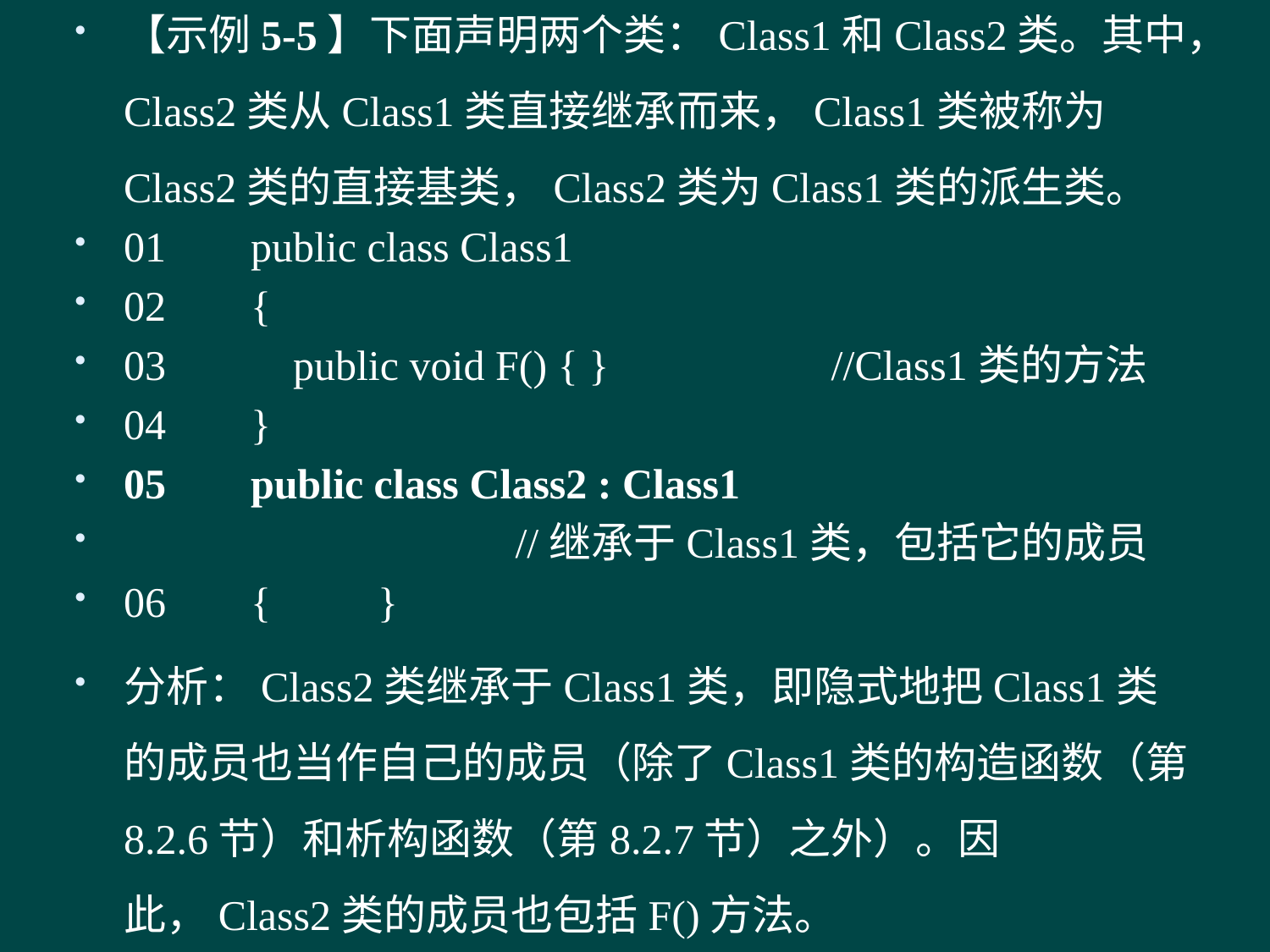

【示例5-5】下面声明两个类：Class1和Class2类。其中，Class2类从Class1类直接继承而来，Class1类被称为Class2类的直接基类，Class2类为Class1类的派生类。
01	public class Class1
02	{
03	    public void F() { }                     //Class1类的方法
04	}
05	public class Class2 : Class1
                                     //继承于Class1类，包括它的成员
06	{	}
分析：Class2类继承于Class1类，即隐式地把Class1类的成员也当作自己的成员（除了Class1类的构造函数（第8.2.6节）和析构函数（第8.2.7节）之外）。因此，Class2类的成员也包括F()方法。

#